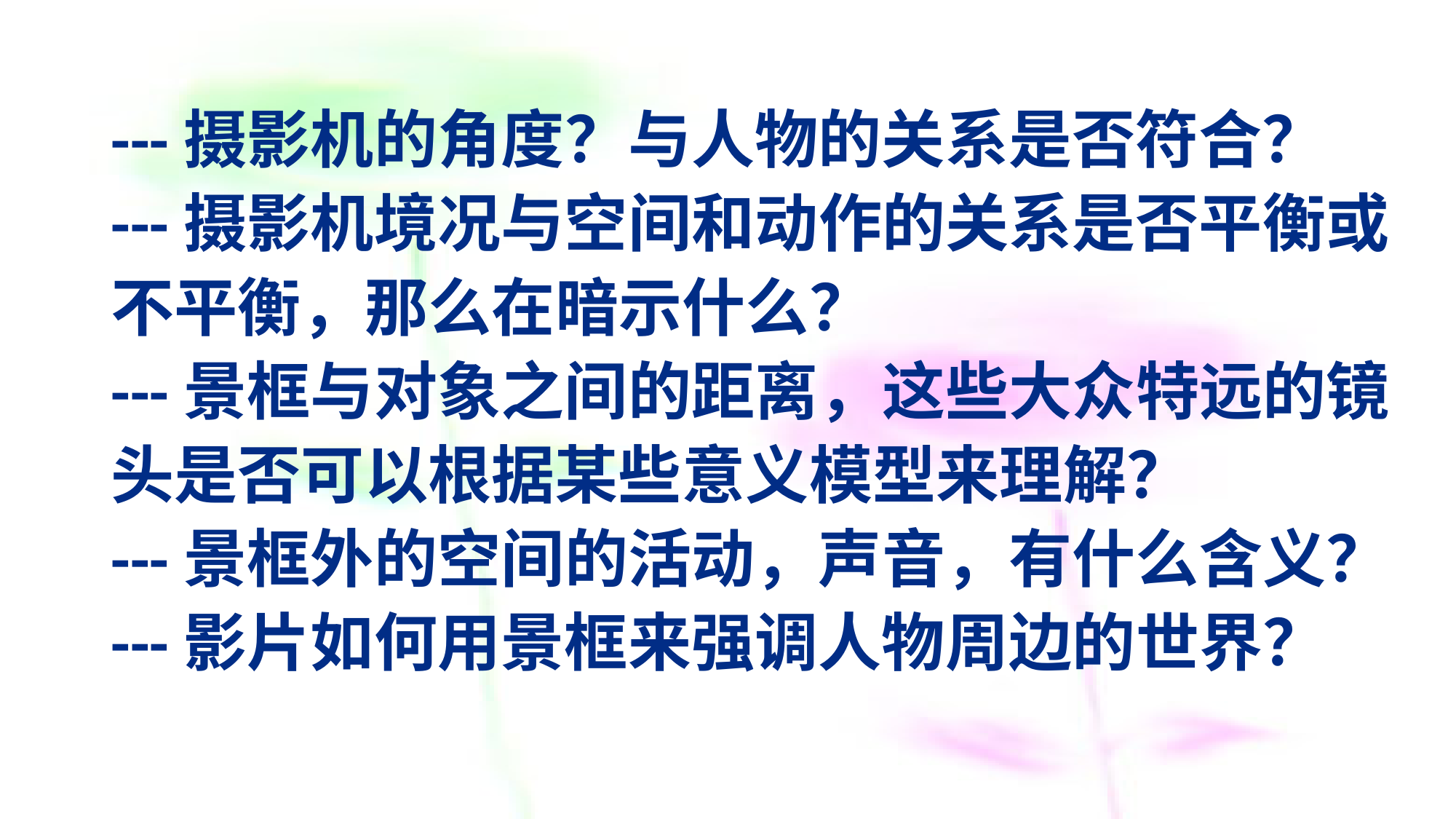

# ---摄影机的角度？与人物的关系是否符合？ ---摄影机境况与空间和动作的关系是否平衡或不平衡，那么在暗示什么？ ---景框与对象之间的距离，这些大众特远的镜头是否可以根据某些意义模型来理解？ ---景框外的空间的活动，声音，有什么含义？ ---影片如何用景框来强调人物周边的世界？